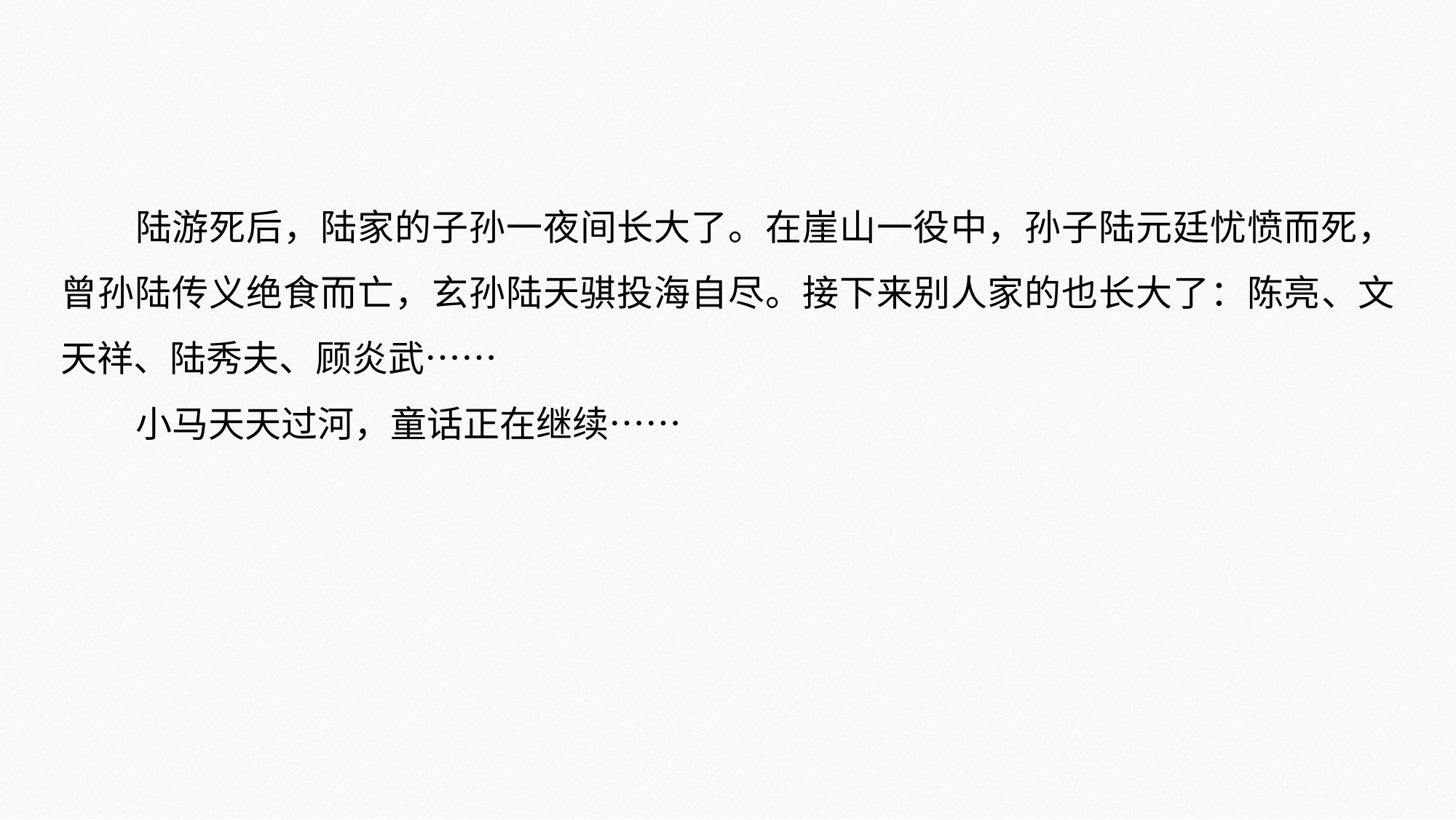

陆游死后，陆家的子孙一夜间长大了。在崖山一役中，孙子陆元廷忧愤而死，曾孙陆传义绝食而亡，玄孙陆天骐投海自尽。接下来别人家的也长大了：陈亮、文天祥、陆秀夫、顾炎武……
小马天天过河，童话正在继续……